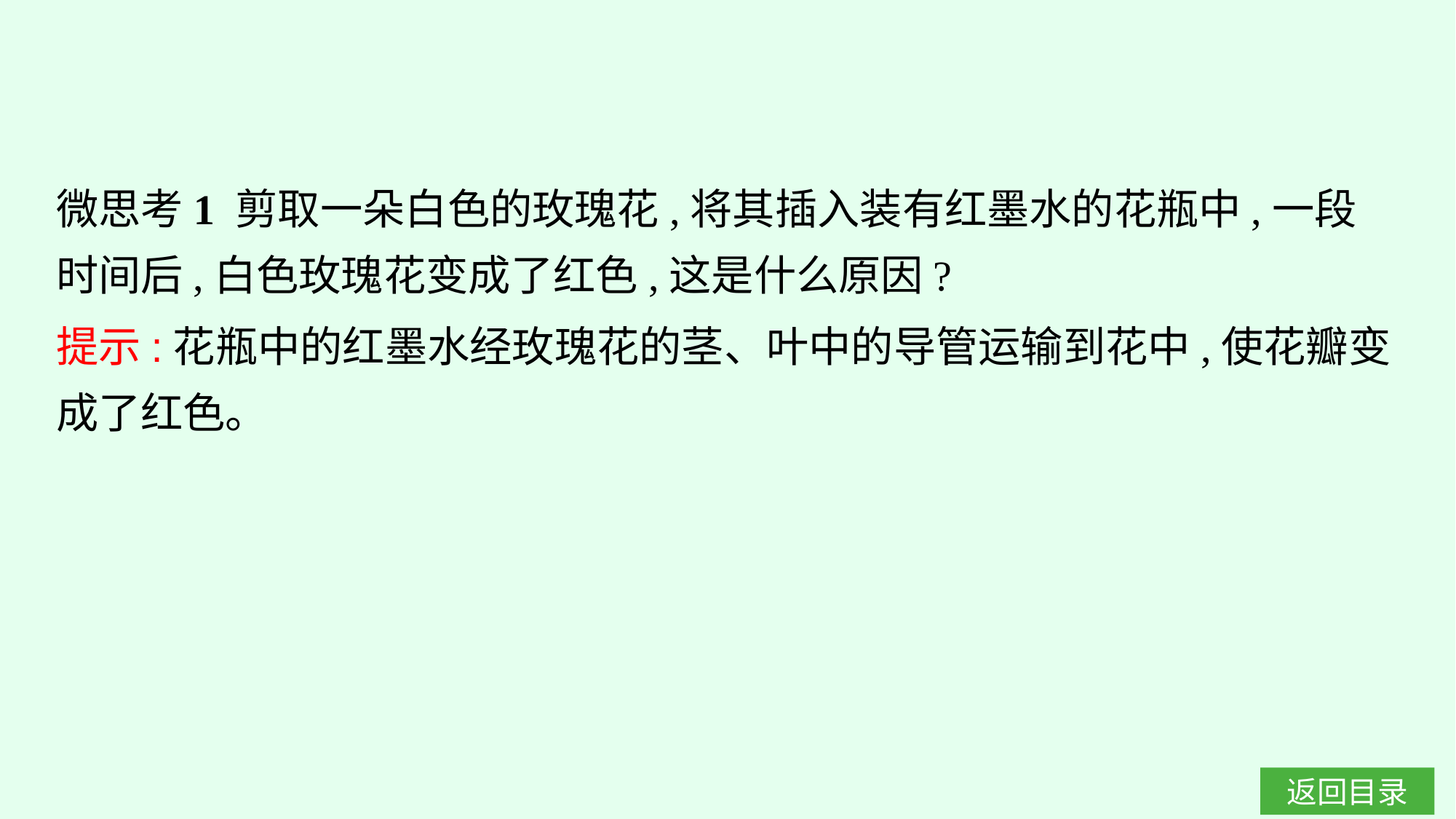

微思考1 剪取一朵白色的玫瑰花,将其插入装有红墨水的花瓶中,一段时间后,白色玫瑰花变成了红色,这是什么原因?
提示:花瓶中的红墨水经玫瑰花的茎、叶中的导管运输到花中,使花瓣变成了红色。